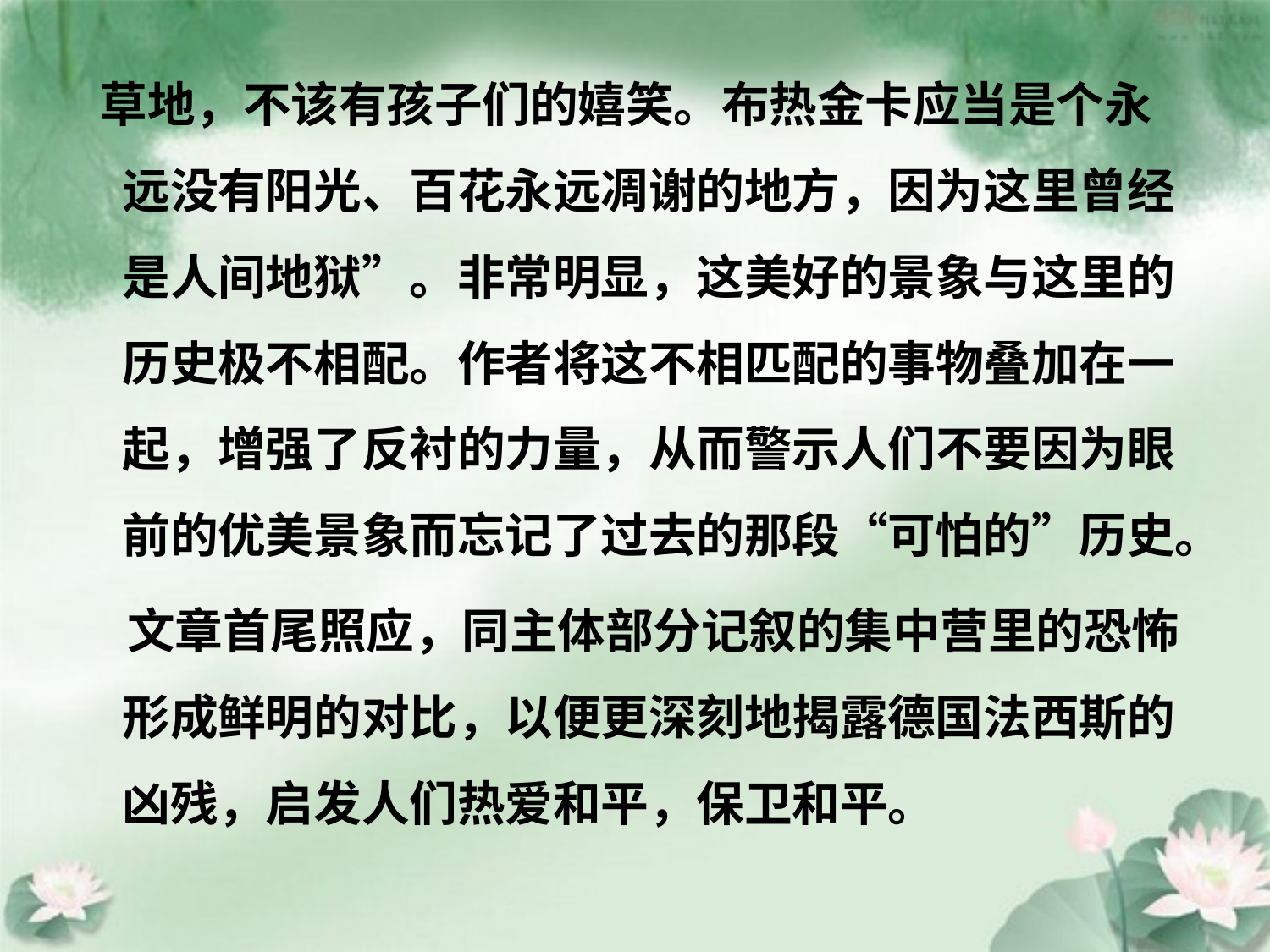

草地，不该有孩子们的嬉笑。布热金卡应当是个永远没有阳光、百花永远凋谢的地方，因为这里曾经是人间地狱”。非常明显，这美好的景象与这里的历史极不相配。作者将这不相匹配的事物叠加在一起，增强了反衬的力量，从而警示人们不要因为眼前的优美景象而忘记了过去的那段“可怕的”历史。
    文章首尾照应，同主体部分记叙的集中营里的恐怖形成鲜明的对比，以便更深刻地揭露德国法西斯的凶残，启发人们热爱和平，保卫和平。